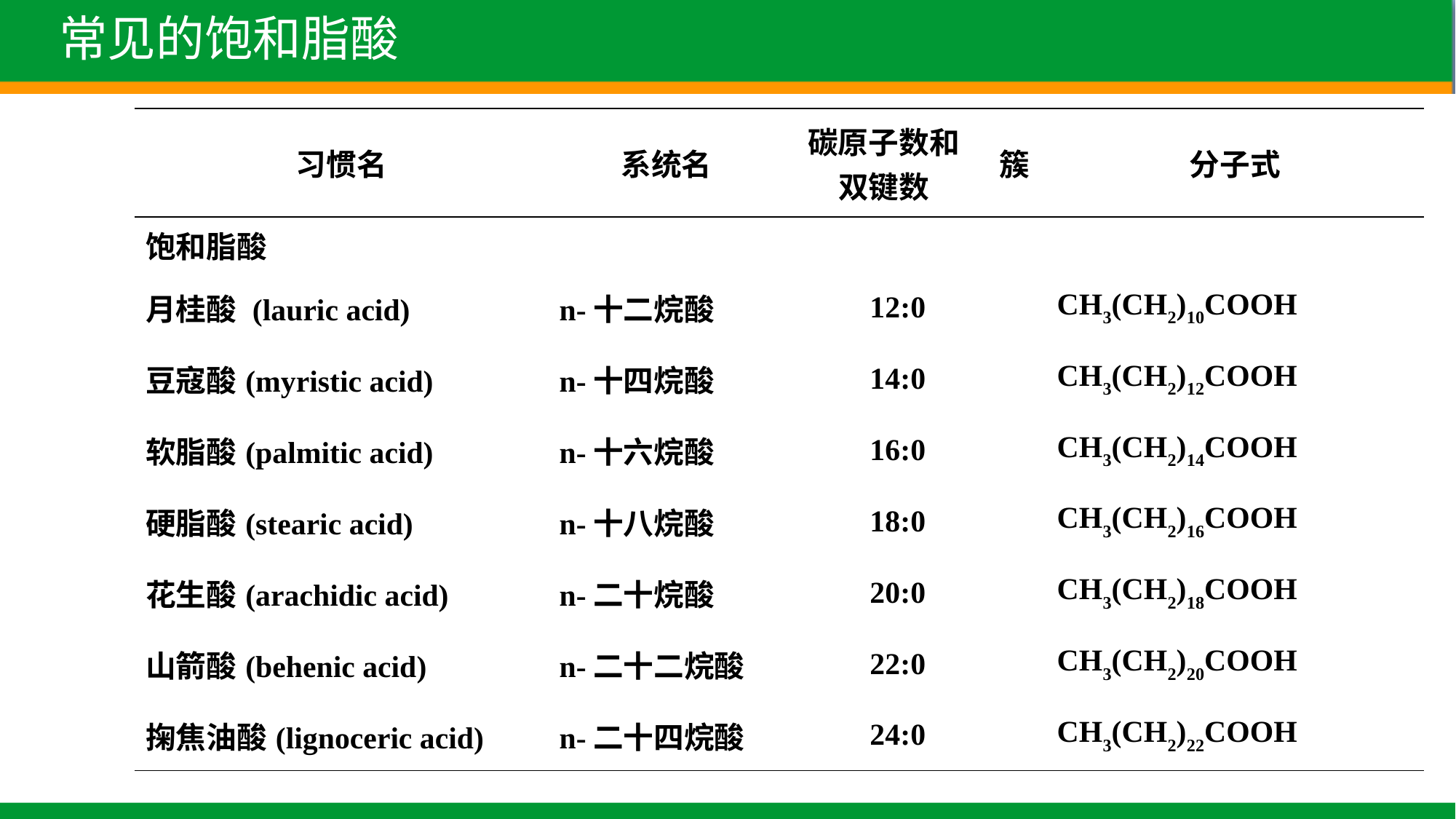

常见的饱和脂酸
| 习惯名 | 系统名 | 碳原子数和双键数 |  | 簇 | 分子式 |
| --- | --- | --- | --- | --- | --- |
| 饱和脂酸 |  |  |  |  |  |
| 月桂酸 (lauric acid) | n-十二烷酸 |  | 12:0 |  | CH3(CH2)10COOH |
| 豆寇酸(myristic acid) | n-十四烷酸 |  | 14:0 |  | CH3(CH2)12COOH |
| 软脂酸(palmitic acid) | n-十六烷酸 |  | 16:0 |  | CH3(CH2)14COOH |
| 硬脂酸(stearic acid) | n-十八烷酸 |  | 18:0 |  | CH3(CH2)16COOH |
| 花生酸(arachidic acid) | n-二十烷酸 |  | 20:0 |  | CH3(CH2)18COOH |
| 山箭酸(behenic acid) | n-二十二烷酸 |  | 22:0 |  | CH3(CH2)20COOH |
| 掬焦油酸(lignoceric acid) | n-二十四烷酸 |  | 24:0 |  | CH3(CH2)22COOH |